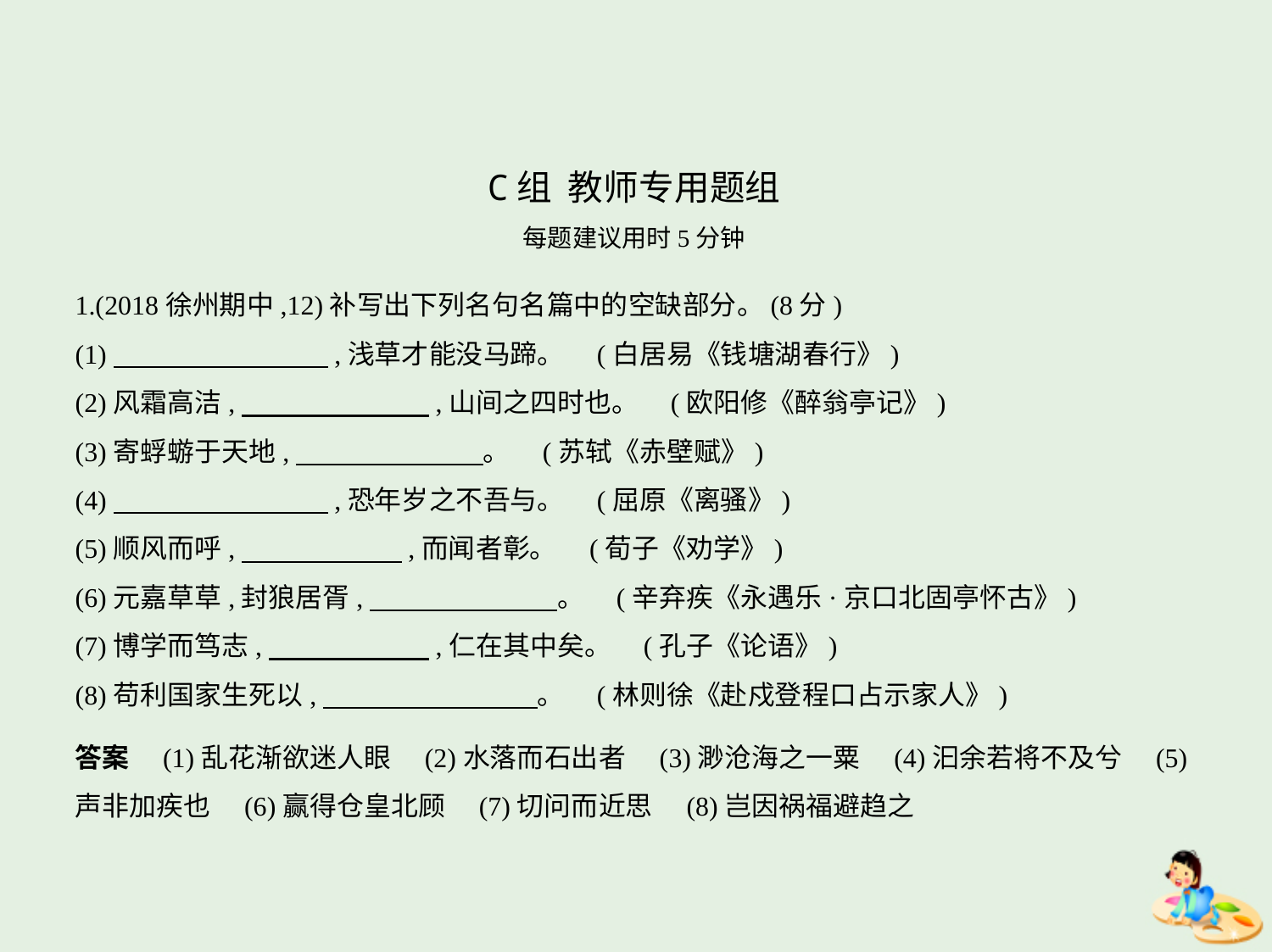

C组  教师专用题组
每题建议用时5分钟
1.(2018徐州期中,12)补写出下列名句名篇中的空缺部分。(8分)
(1)　　　　　　　    ,浅草才能没马蹄。 (白居易《钱塘湖春行》)
(2)风霜高洁,　　　　　　    ,山间之四时也。 (欧阳修《醉翁亭记》)
(3)寄蜉蝣于天地,　　　　　　    。 (苏轼《赤壁赋》)
(4)　　　　　　　    ,恐年岁之不吾与。 (屈原《离骚》)
(5)顺风而呼,　　　　　    ,而闻者彰。 (荀子《劝学》)
(6)元嘉草草,封狼居胥,　　　　　　    。 (辛弃疾《永遇乐·京口北固亭怀古》)
(7)博学而笃志,　　　　　    ,仁在其中矣。 (孔子《论语》)
(8)苟利国家生死以,　　　　　　　    。 (林则徐《赴戍登程口占示家人》)
答案　(1)乱花渐欲迷人眼　(2)水落而石出者　(3)渺沧海之一粟　(4)汩余若将不及兮　(5)
声非加疾也　(6)赢得仓皇北顾　(7)切问而近思　(8)岂因祸福避趋之